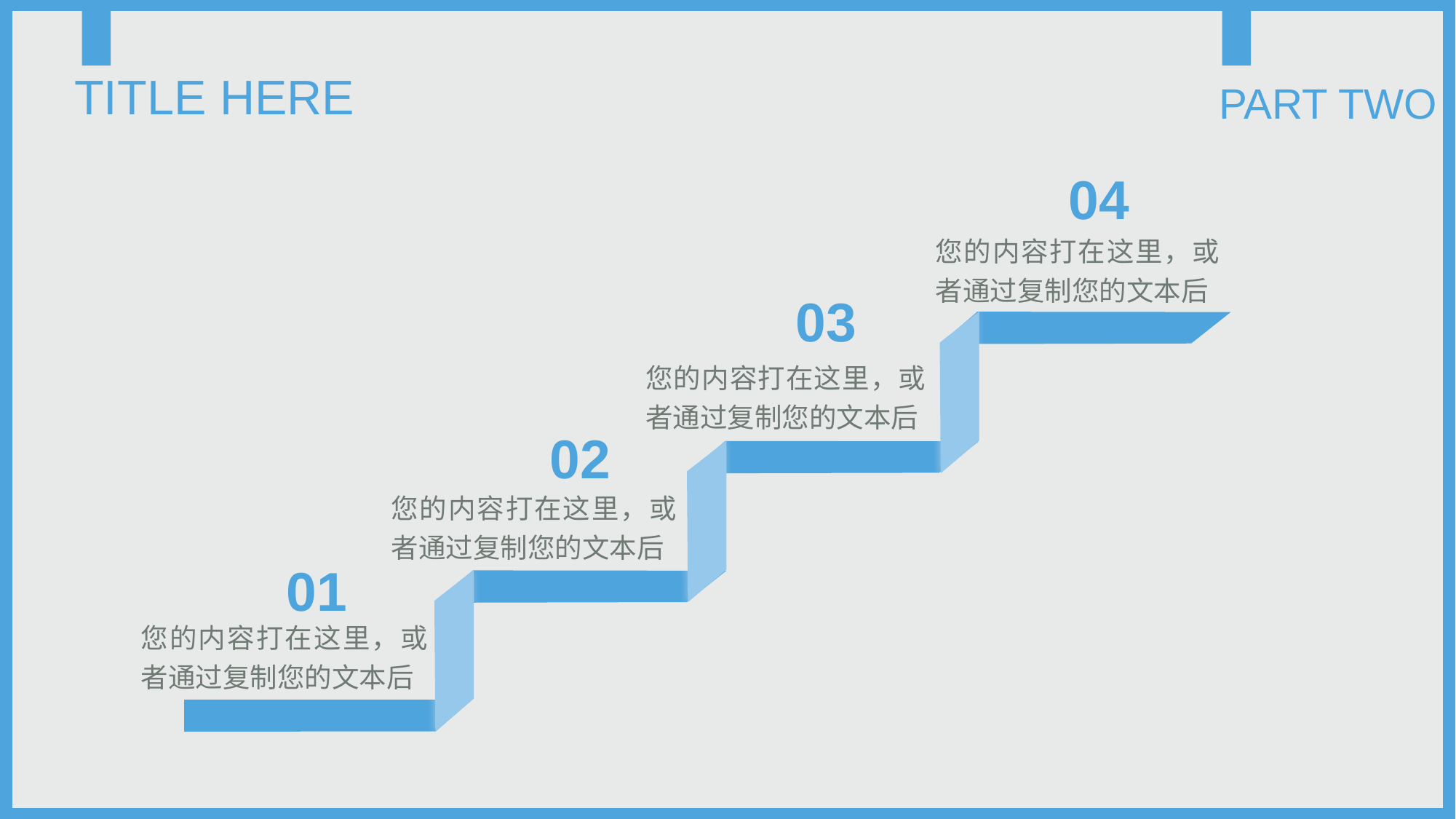

TITLE HERE
PART TWO
04
您的内容打在这里，或者通过复制您的文本后
03

您的内容打在这里，或者通过复制您的文本后
02
您的内容打在这里，或者通过复制您的文本后
01
您的内容打在这里，或者通过复制您的文本后